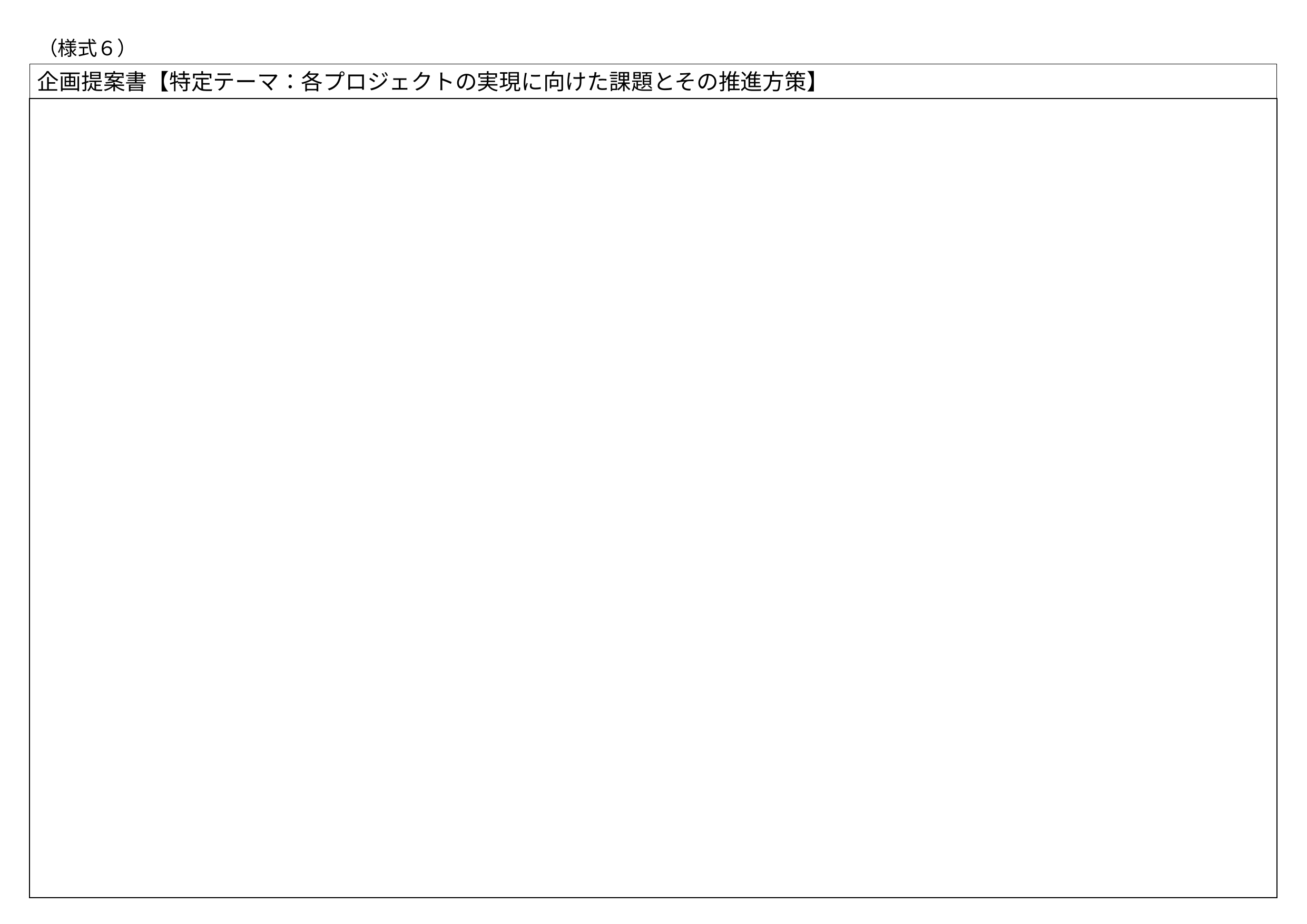

（様式６）
企画提案書【特定テーマ：各プロジェクトの実現に向けた課題とその推進方策】